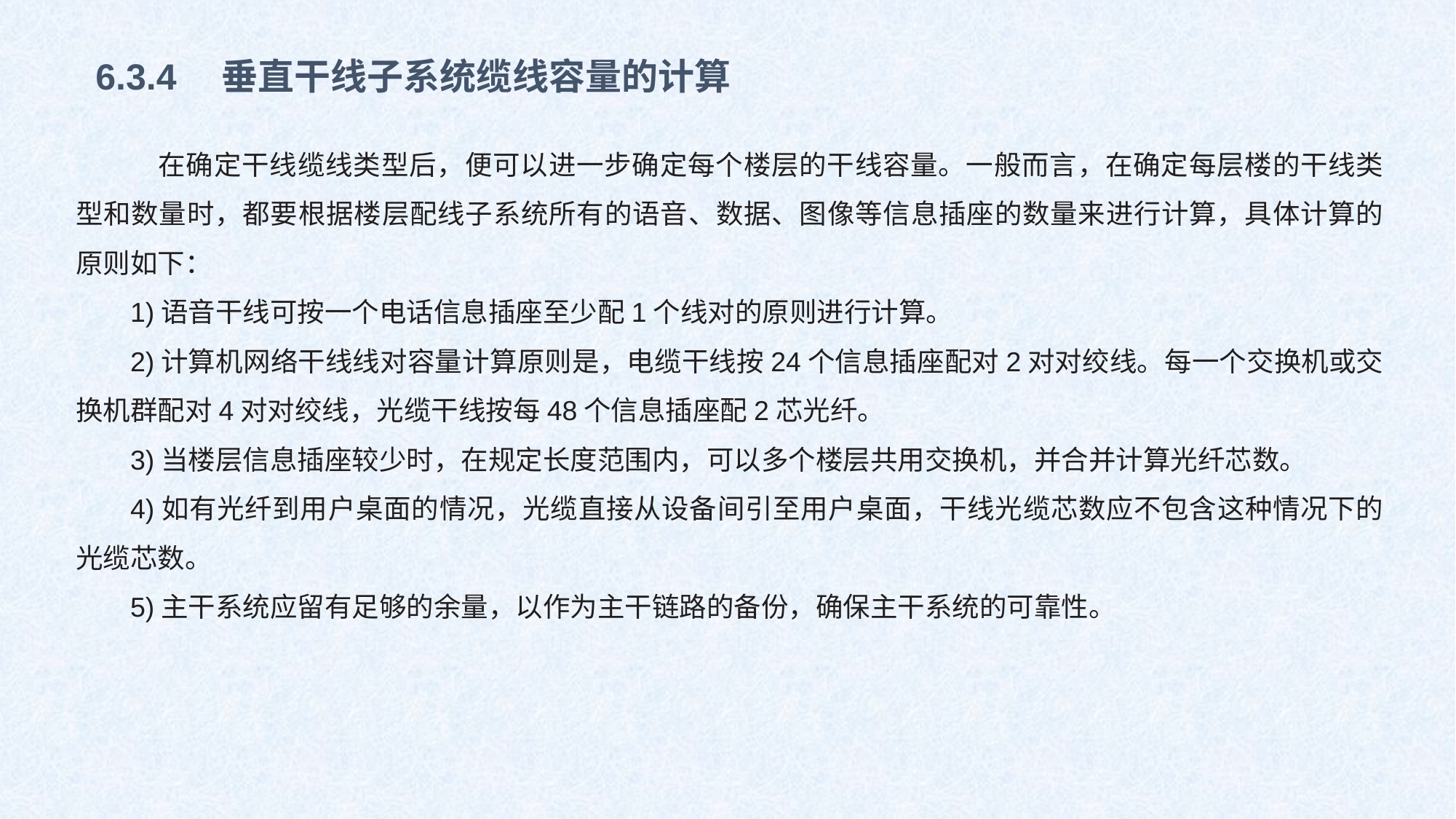

6.3.4　垂直干线子系统缆线容量的计算
　在确定干线缆线类型后，便可以进一步确定每个楼层的干线容量。一般而言，在确定每层楼的干线类型和数量时，都要根据楼层配线子系统所有的语音、数据、图像等信息插座的数量来进行计算，具体计算的原则如下：
1)语音干线可按一个电话信息插座至少配1个线对的原则进行计算。
2)计算机网络干线线对容量计算原则是，电缆干线按24个信息插座配对2对对绞线。每一个交换机或交换机群配对4对对绞线，光缆干线按每48个信息插座配2芯光纤。
3)当楼层信息插座较少时，在规定长度范围内，可以多个楼层共用交换机，并合并计算光纤芯数。
4)如有光纤到用户桌面的情况，光缆直接从设备间引至用户桌面，干线光缆芯数应不包含这种情况下的光缆芯数。
5)主干系统应留有足够的余量，以作为主干链路的备份，确保主干系统的可靠性。